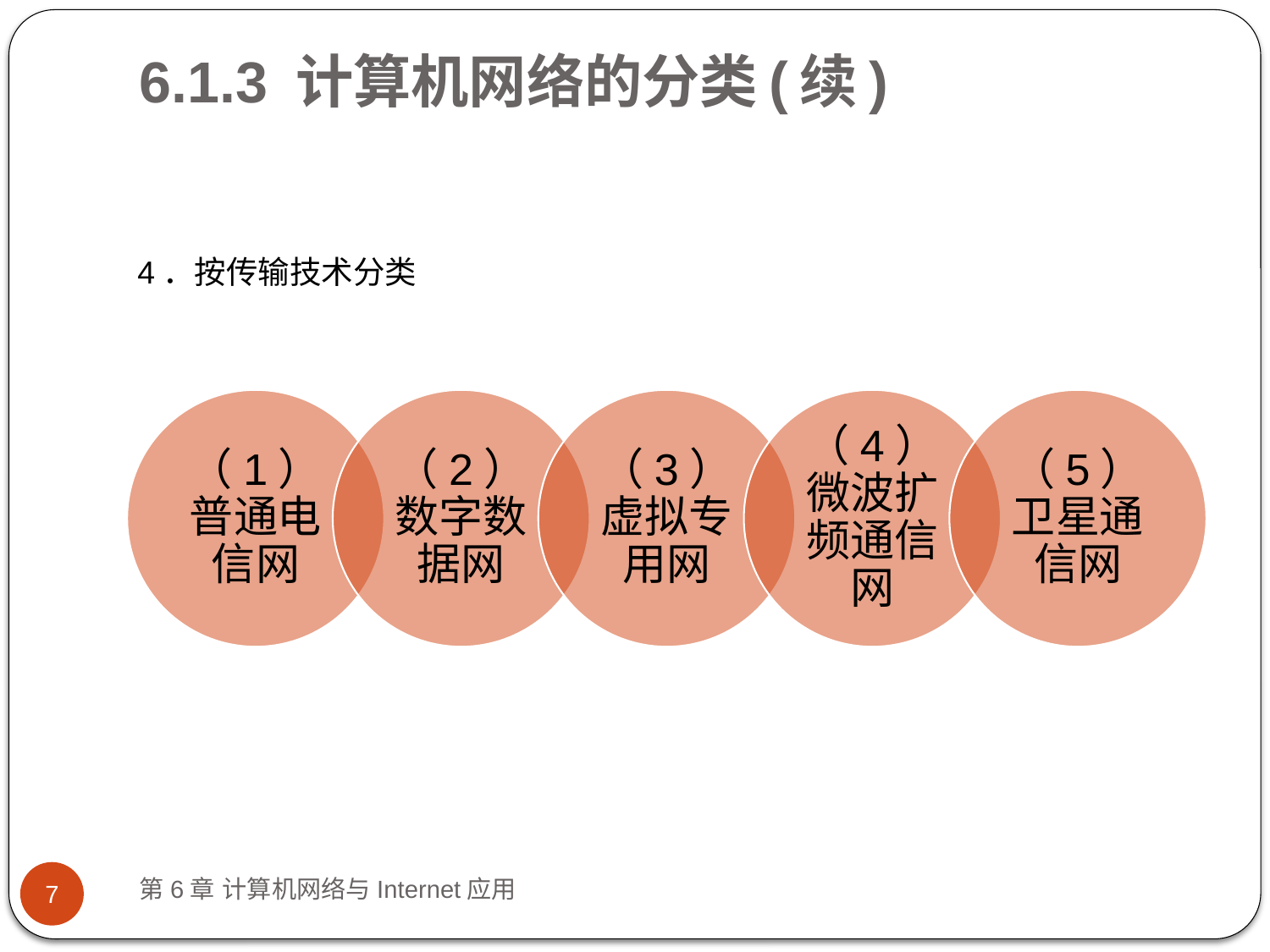

# 6.1.3 计算机网络的分类(续)
（1）普通电信网
（2）数字数据网
（3）虚拟专用网
（4）微波扩频通信网
（5）卫星通信网
4．按传输技术分类

第6章 计算机网络与Internet应用
7